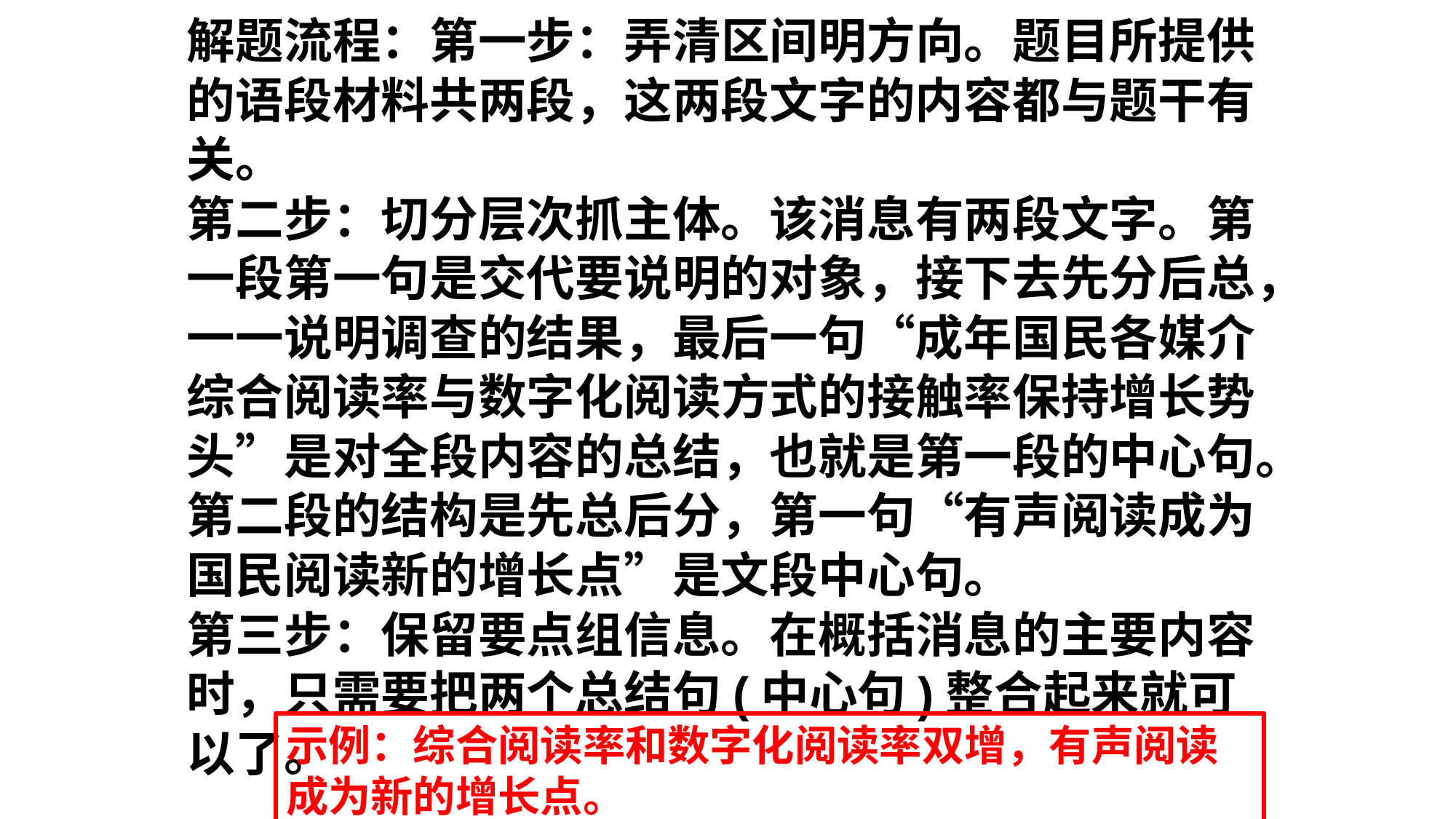

解题流程：第一步：弄清区间明方向。题目所提供的语段材料共两段，这两段文字的内容都与题干有关。
第二步：切分层次抓主体。该消息有两段文字。第一段第一句是交代要说明的对象，接下去先分后总，一一说明调查的结果，最后一句“成年国民各媒介综合阅读率与数字化阅读方式的接触率保持增长势头”是对全段内容的总结，也就是第一段的中心句。第二段的结构是先总后分，第一句“有声阅读成为国民阅读新的增长点”是文段中心句。
第三步：保留要点组信息。在概括消息的主要内容时，只需要把两个总结句(中心句)整合起来就可以了。
示例：综合阅读率和数字化阅读率双增，有声阅读成为新的增长点。